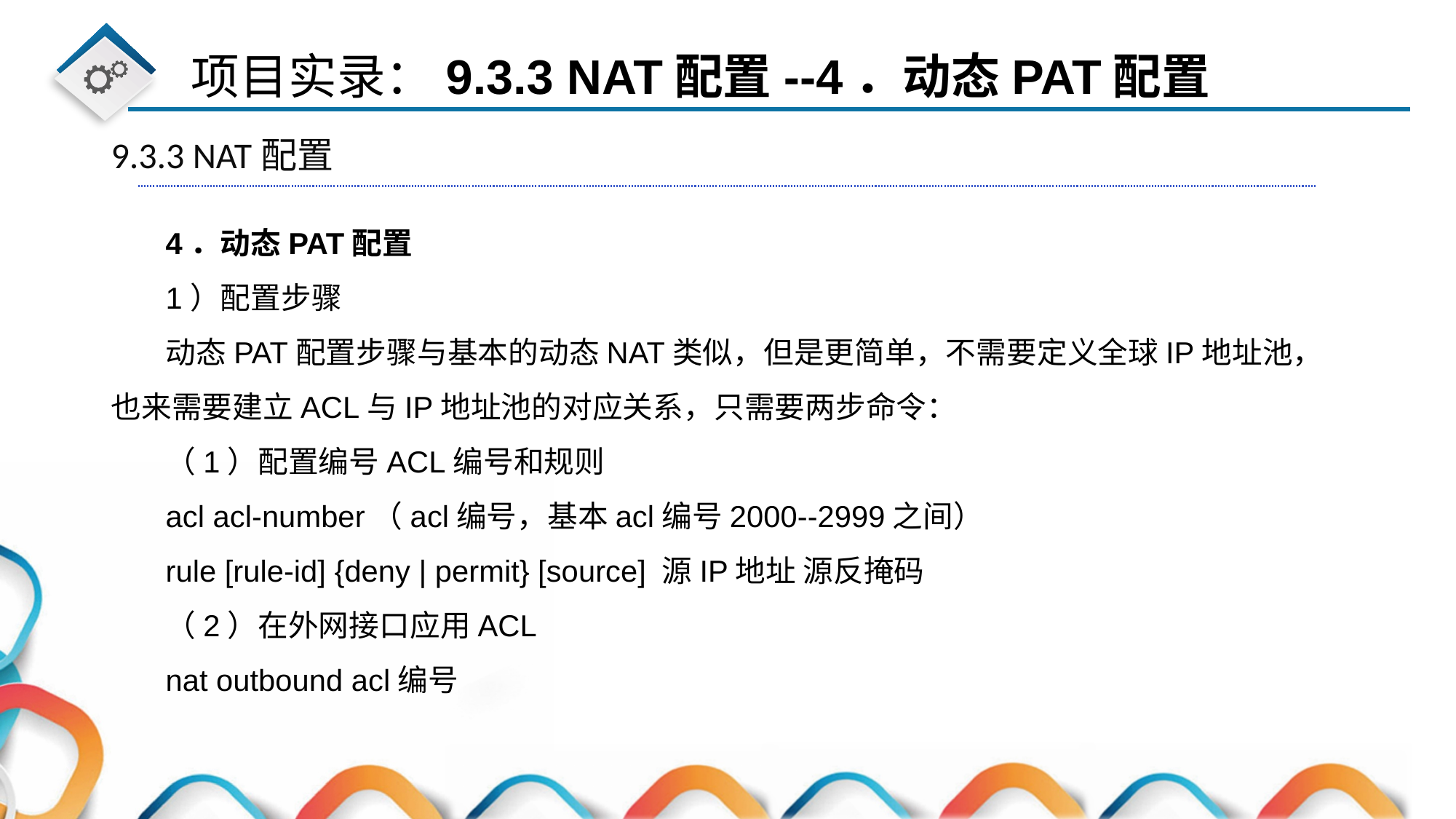

9.3.3 NAT配置

4．动态PAT配置
1）配置步骤
动态PAT配置步骤与基本的动态NAT类似，但是更简单，不需要定义全球IP地址池，也来需要建立ACL与IP地址池的对应关系，只需要两步命令：
（1）配置编号ACL编号和规则
acl acl-number（acl编号，基本acl编号2000--2999之间）
rule [rule-id] {deny | permit} [source] 源IP地址 源反掩码
（2）在外网接口应用ACL
nat outbound acl编号